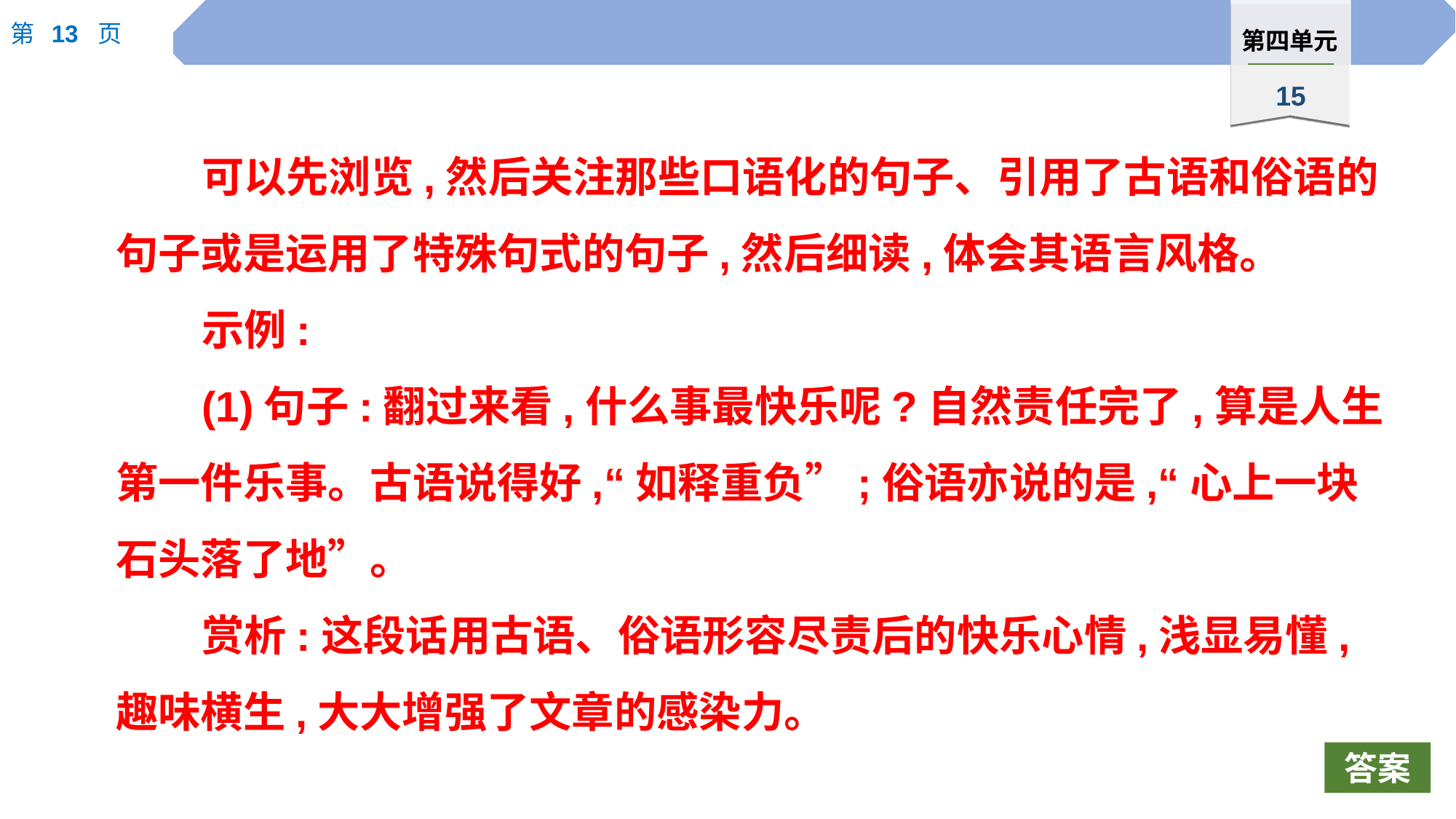

可以先浏览,然后关注那些口语化的句子、引用了古语和俗语的句子或是运用了特殊句式的句子,然后细读,体会其语言风格。
示例:
(1)句子:翻过来看,什么事最快乐呢?自然责任完了,算是人生第一件乐事。古语说得好,“如释重负”;俗语亦说的是,“心上一块石头落了地”。
赏析:这段话用古语、俗语形容尽责后的快乐心情,浅显易懂,趣味横生,大大增强了文章的感染力。
答案